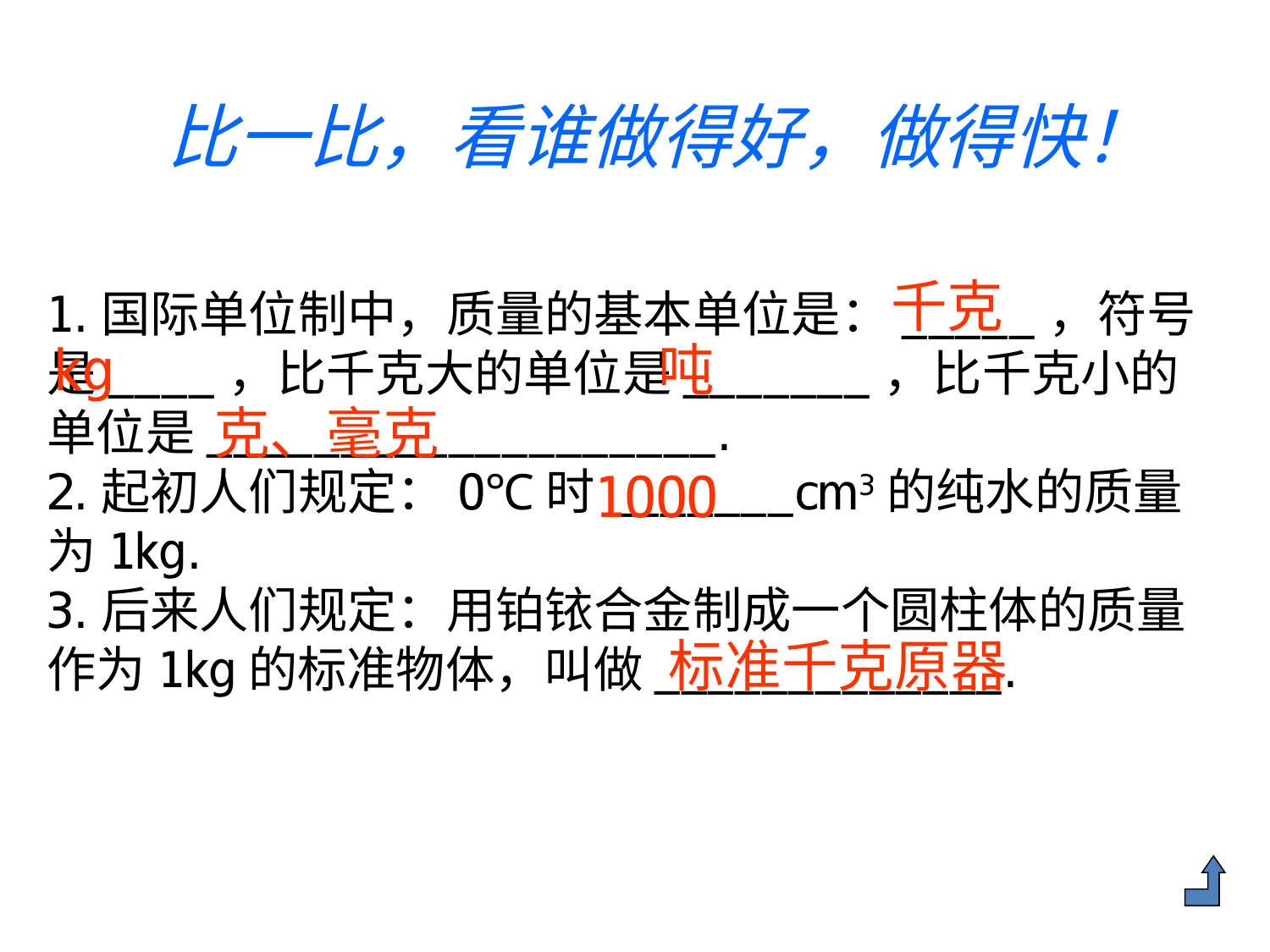

比一比，看谁做得好，做得快！

千克
1.国际单位制中，质量的基本单位是：_____，符号是____，比千克大的单位是_______，比千克小的单位是___________________.
2.起初人们规定：0℃时_______cm3的纯水的质量为1kg.
3.后来人们规定：用铂铱合金制成一个圆柱体的质量作为1kg的标准物体，叫做_____________.
kg
吨
克、毫克
1000
标准千克原器